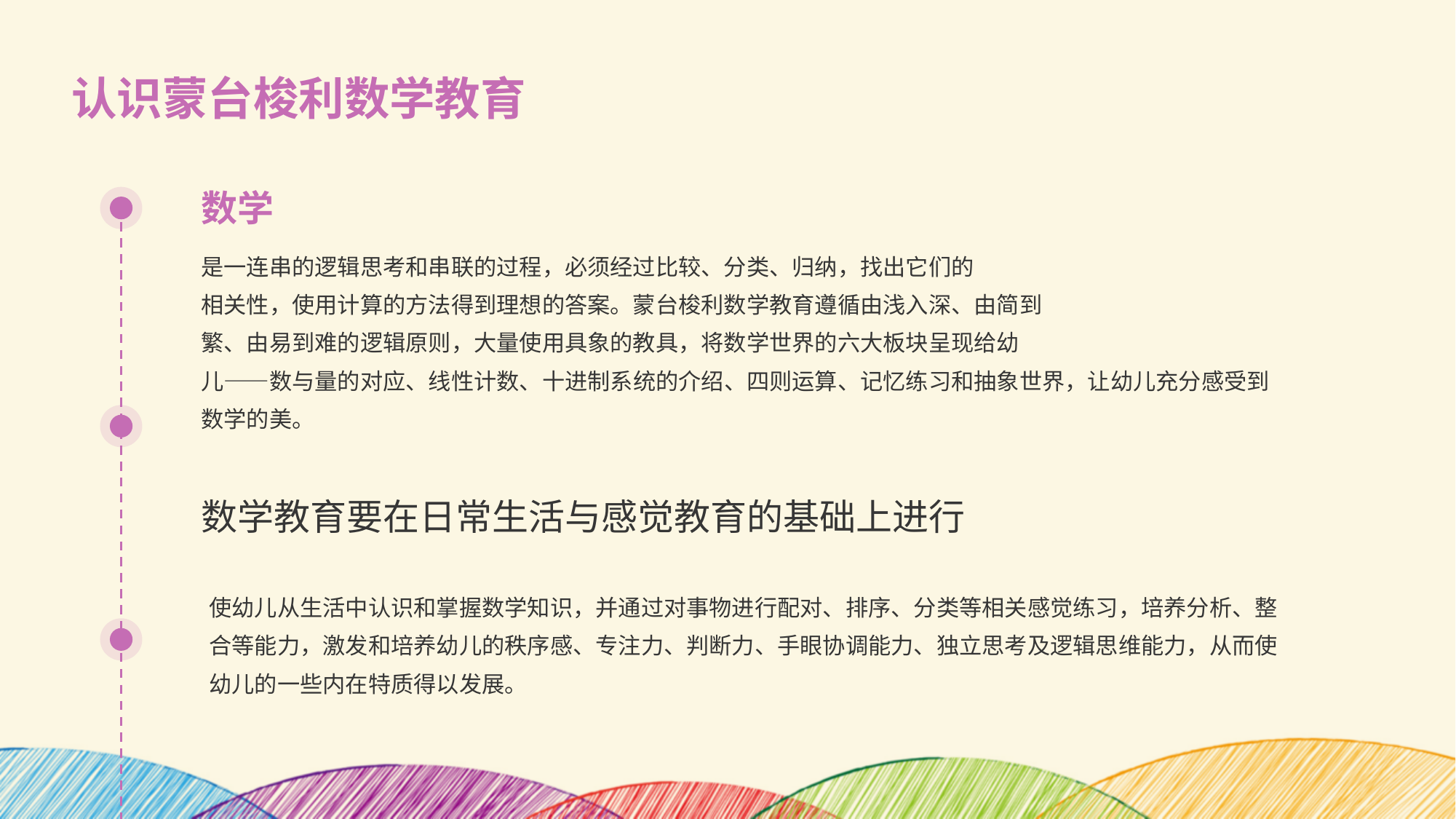

认识蒙台梭利数学教育
数学

是一连串的逻辑思考和串联的过程，必须经过比较、分类、归纳，找出它们的
相关性，使用计算的方法得到理想的答案。蒙台梭利数学教育遵循由浅入深、由简到
繁、由易到难的逻辑原则，大量使用具象的教具，将数学世界的六大板块呈现给幼
儿——数与量的对应、线性计数、十进制系统的介绍、四则运算、记忆练习和抽象世界，让幼儿充分感受到数学的美。

数学教育要在日常生活与感觉教育的基础上进行
使幼儿从生活中认识和掌握数学知识，并通过对事物进行配对、排序、分类等相关感觉练习，培养分析、整合等能力，激发和培养幼儿的秩序感、专注力、判断力、手眼协调能力、独立思考及逻辑思维能力，从而使幼儿的一些内在特质得以发展。